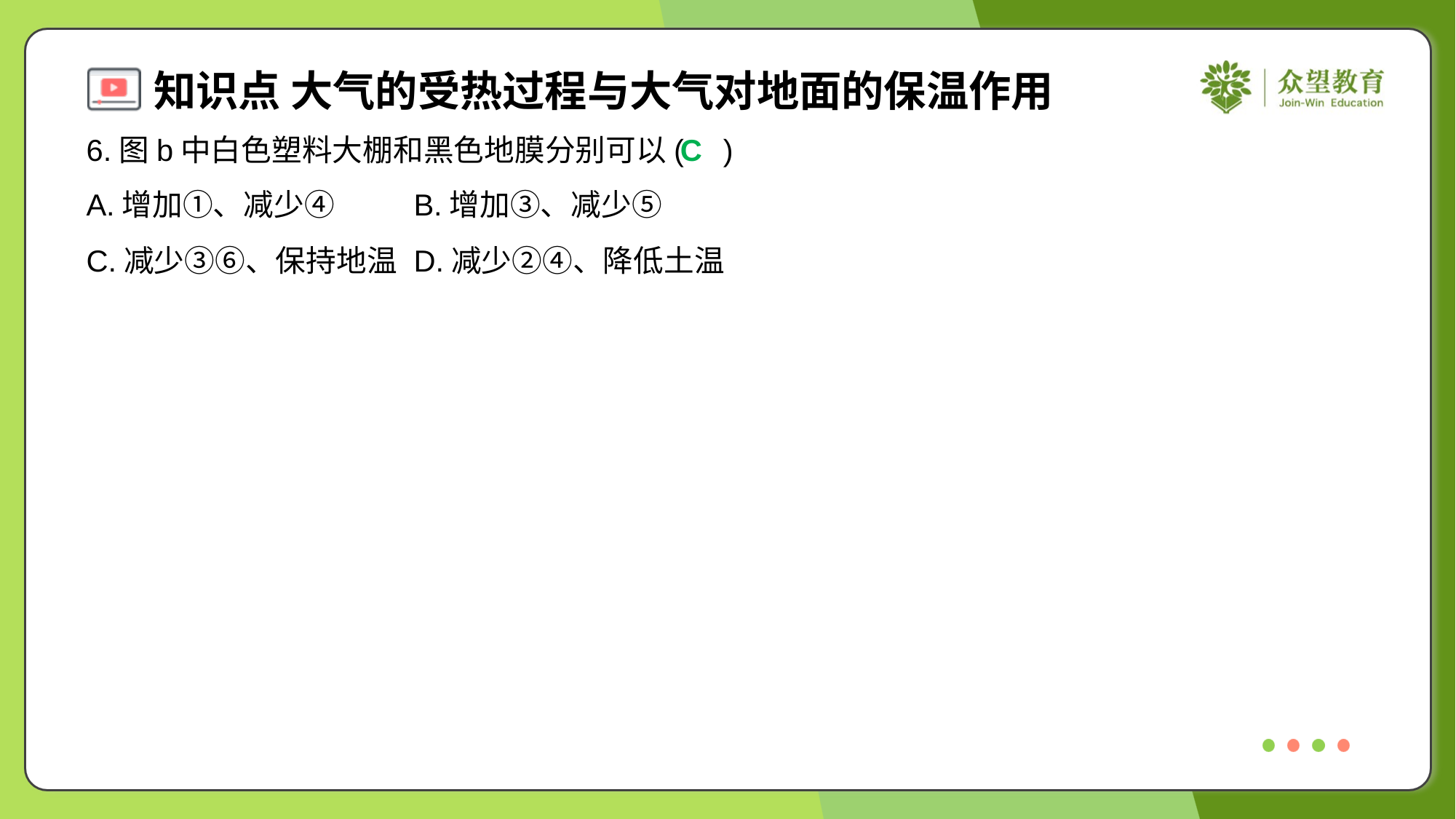

6.图b中白色塑料大棚和黑色地膜分别可以(     )
C
A.增加①、减少④	B.增加③、减少⑤
C.减少③⑥、保持地温	D.减少②④、降低土温